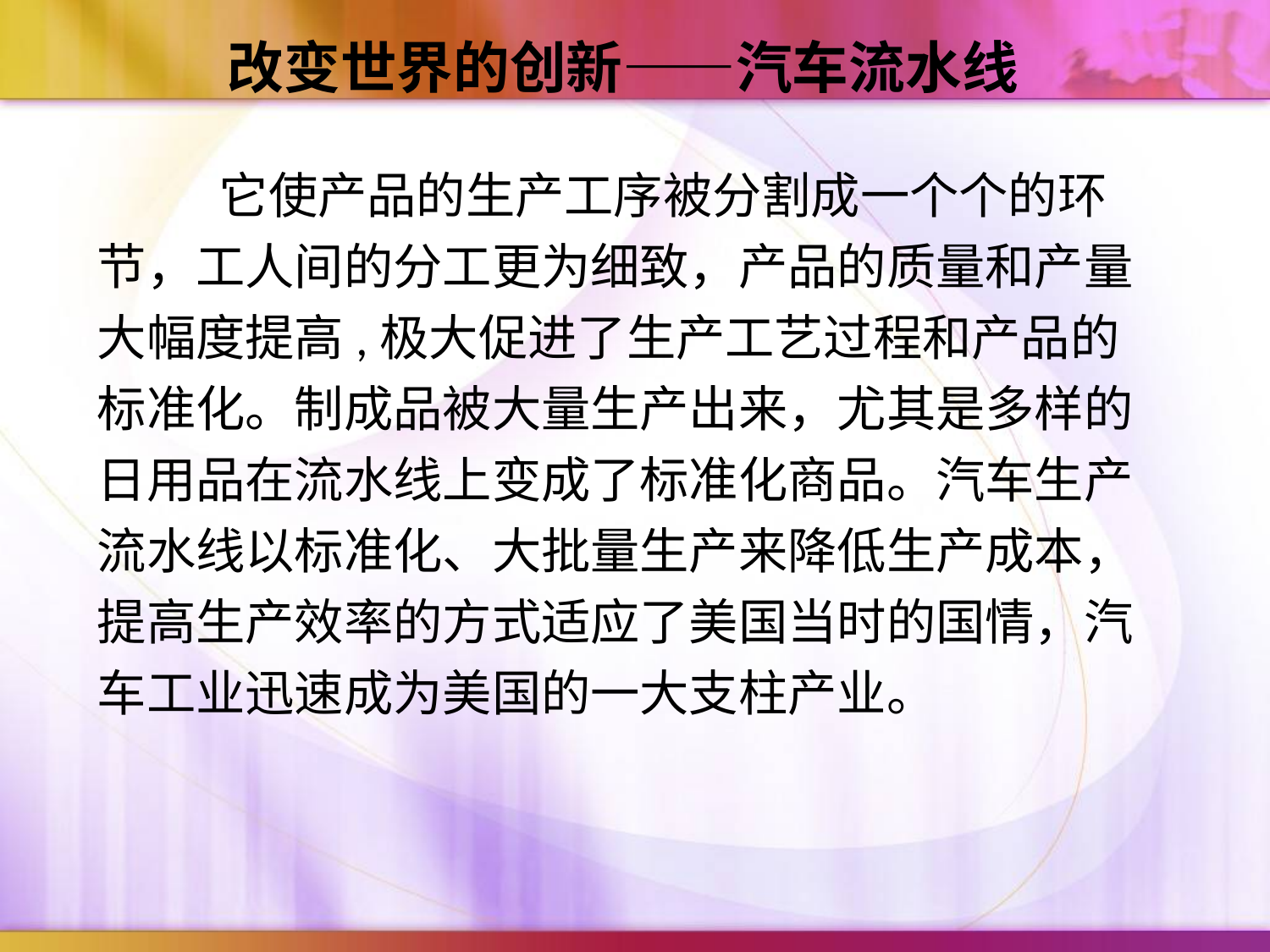

改变世界的创新——汽车流水线
          它使产品的生产工序被分割成一个个的环节，工人间的分工更为细致，产品的质量和产量大幅度提高,极大促进了生产工艺过程和产品的标准化。制成品被大量生产出来，尤其是多样的日用品在流水线上变成了标准化商品。汽车生产流水线以标准化、大批量生产来降低生产成本，提高生产效率的方式适应了美国当时的国情，汽车工业迅速成为美国的一大支柱产业。